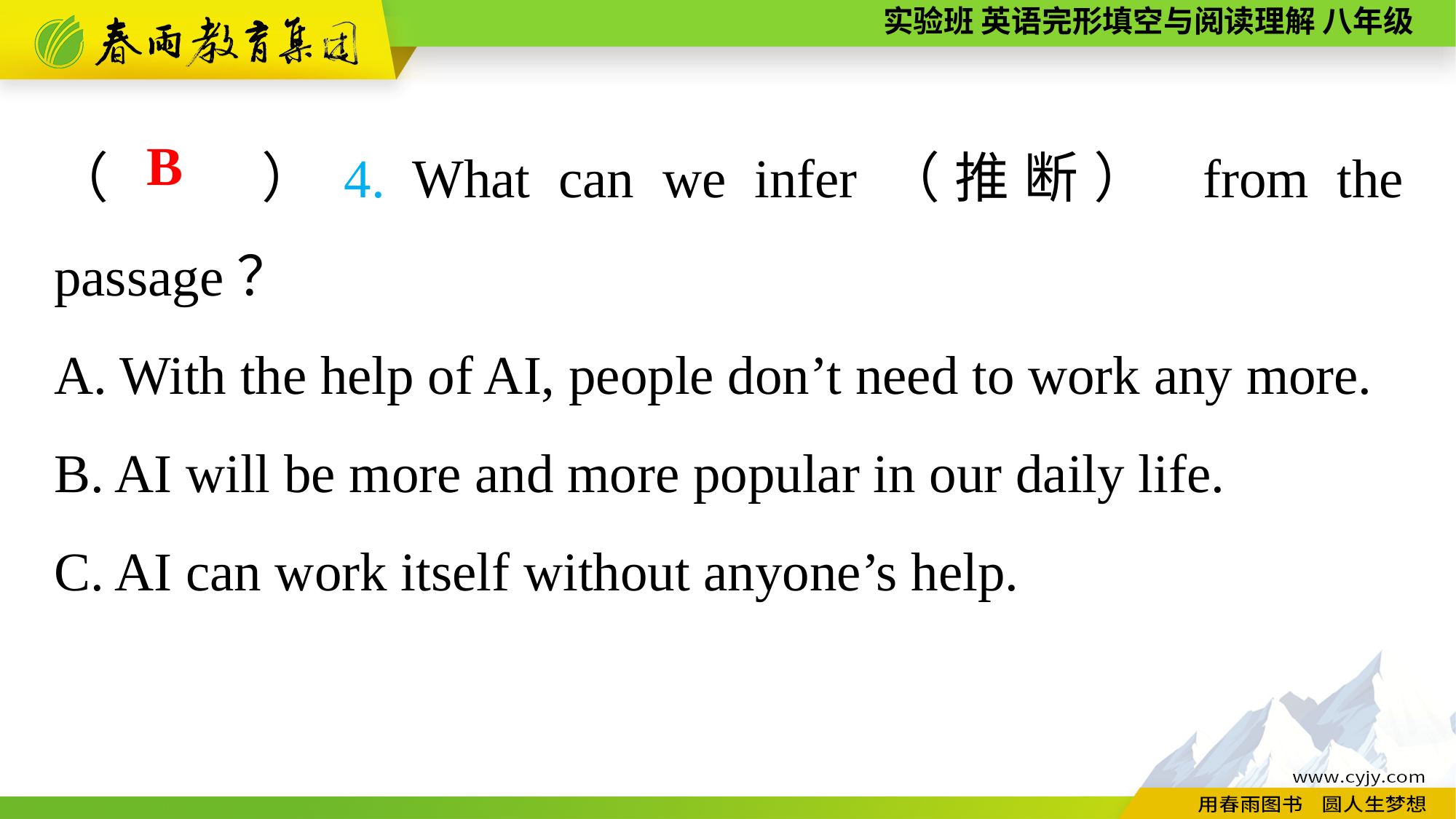

（　　）4. What can we infer（推断） from the passage？
A. With the help of AI, people don’t need to work any more.
B. AI will be more and more popular in our daily life.
C. AI can work itself without anyone’s help.
B